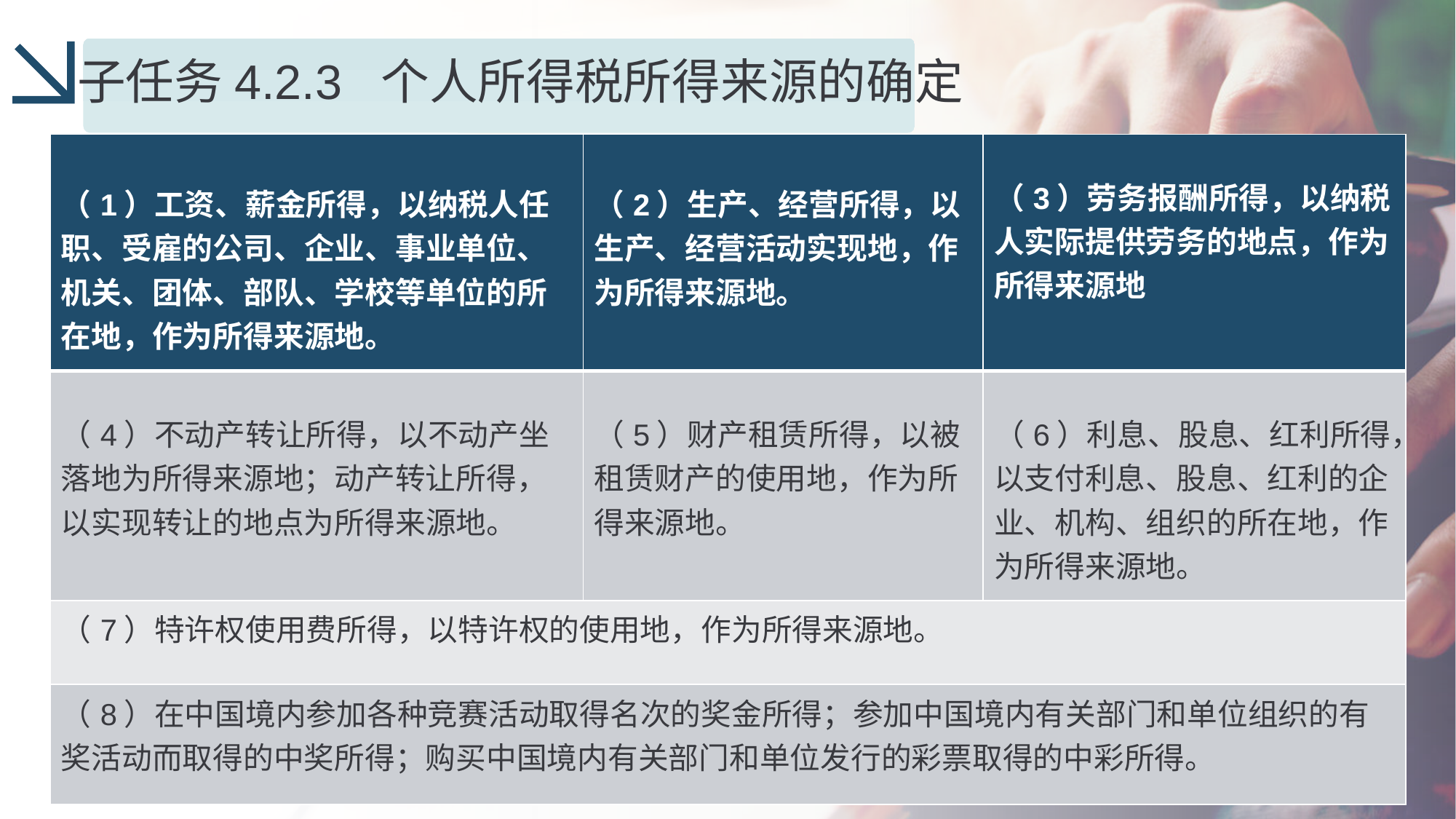

子任务4.2.3  个人所得税所得来源的确定
| （1）工资、薪金所得，以纳税人任职、受雇的公司、企业、事业单位、机关、团体、部队、学校等单位的所在地，作为所得来源地。 | （2）生产、经营所得，以生产、经营活动实现地，作为所得来源地。 | （3）劳务报酬所得，以纳税人实际提供劳务的地点，作为所得来源地 |
| --- | --- | --- |
| （4）不动产转让所得，以不动产坐落地为所得来源地；动产转让所得，以实现转让的地点为所得来源地。 | （5）财产租赁所得，以被租赁财产的使用地，作为所得来源地。 | （6）利息、股息、红利所得，以支付利息、股息、红利的企业、机构、组织的所在地，作为所得来源地。 |
| （7）特许权使用费所得，以特许权的使用地，作为所得来源地。 |  |  |
| （8）在中国境内参加各种竞赛活动取得名次的奖金所得；参加中国境内有关部门和单位组织的有奖活动而取得的中奖所得；购买中国境内有关部门和单位发行的彩票取得的中彩所得。 |  |  |